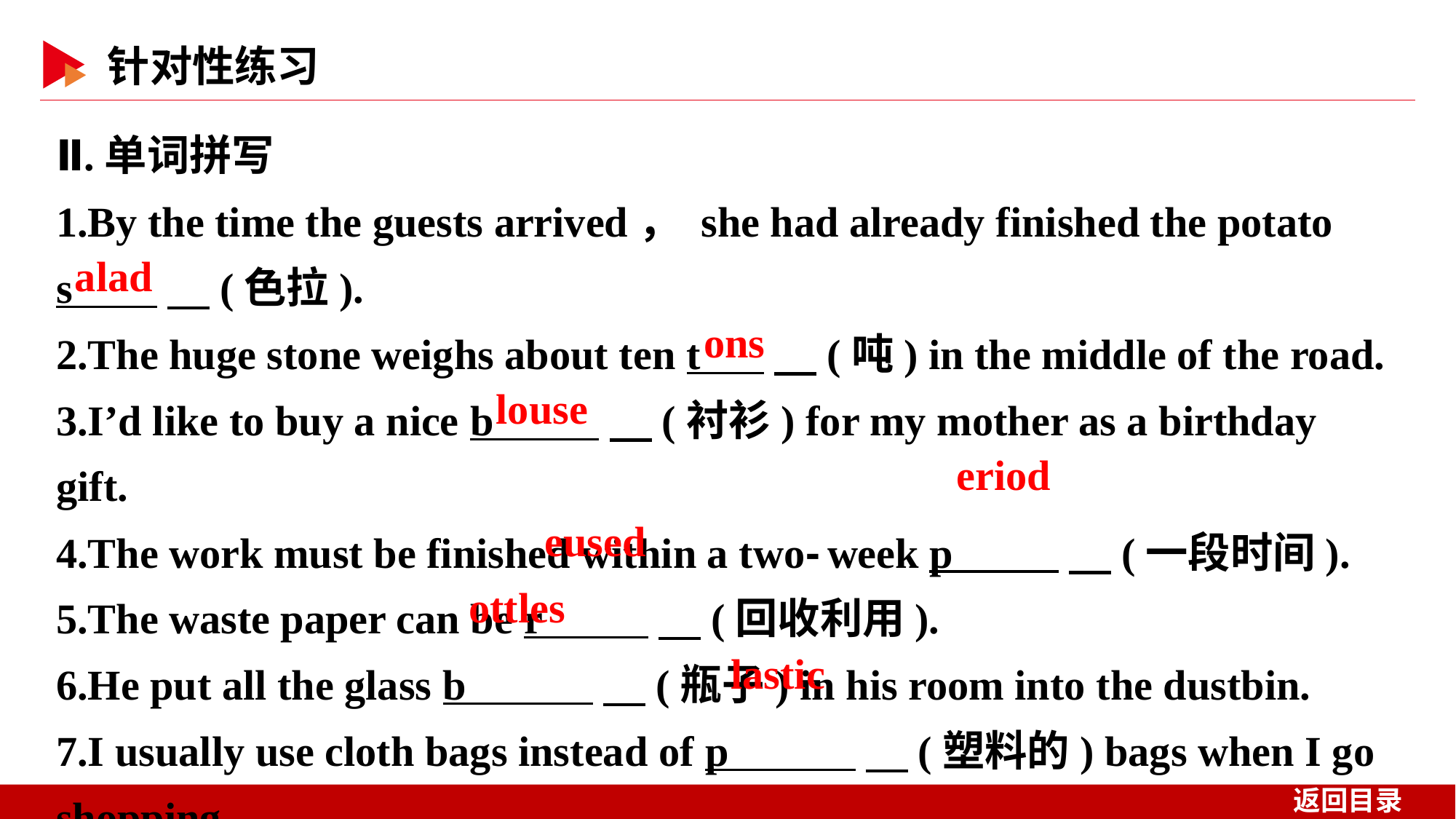

Ⅱ.单词拼写
1.By the time the guests arrived， she had already finished the potato
s        　(色拉).
2.The huge stone weighs about ten t      　(吨) in the middle of the road.
3.I’d like to buy a nice b          　(衬衫) for my mother as a birthday gift.
4.The work must be finished within a two⁃week p          　(一段时间).
5.The waste paper can be r          　(回收利用).
6.He put all the glass b            　(瓶子) in his room into the dustbin.
7.I usually use cloth bags instead of p            　(塑料的) bags when I go shopping.
alad
ons
louse
eriod
eused
ottles
lastic